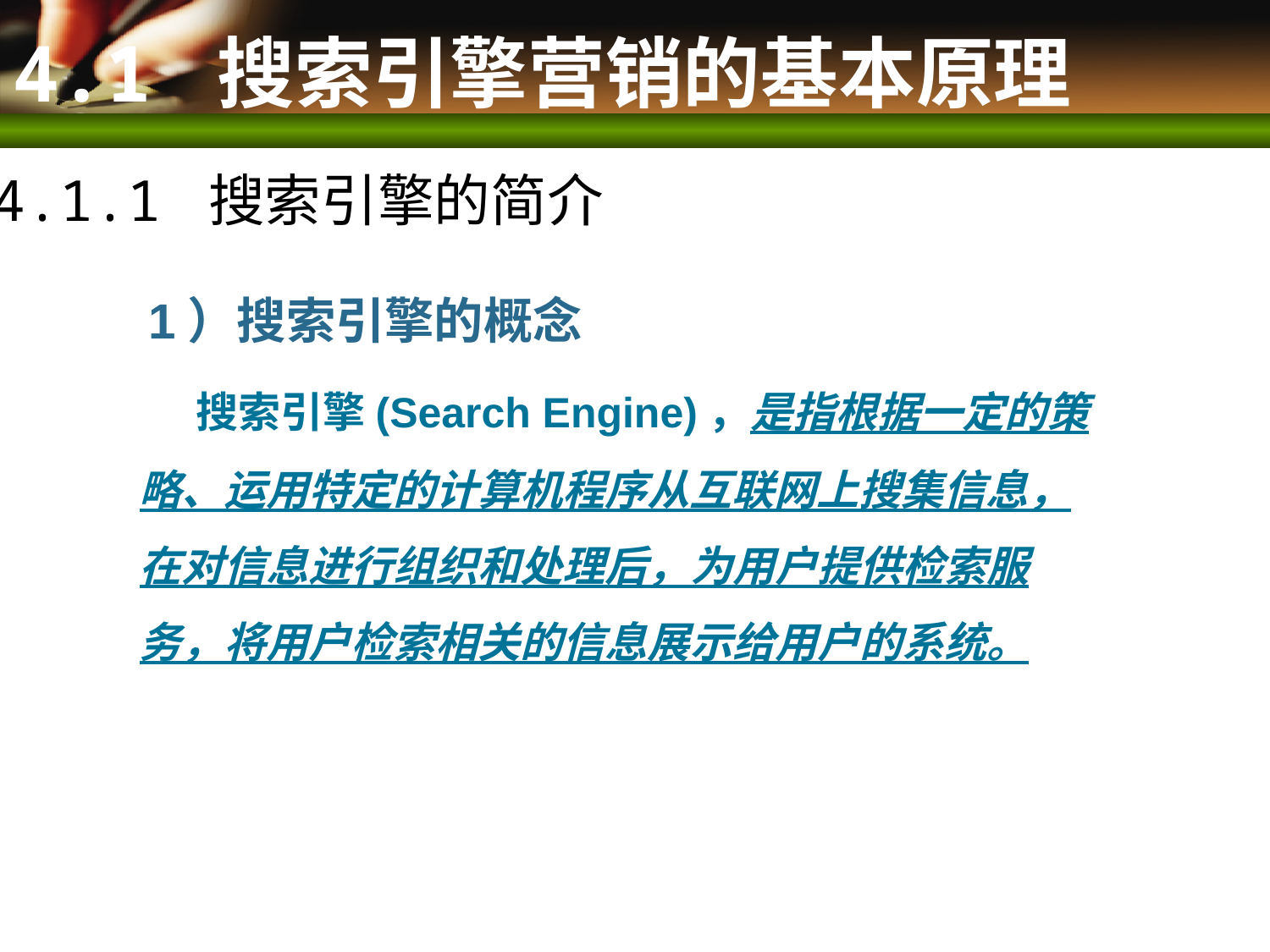

# 4.1 搜索引擎营销的基本原理
4.1.1 搜索引擎的简介
 1）搜索引擎的概念
    搜索引擎(Search Engine)，是指根据一定的策略、运用特定的计算机程序从互联网上搜集信息，在对信息进行组织和处理后，为用户提供检索服务，将用户检索相关的信息展示给用户的系统。